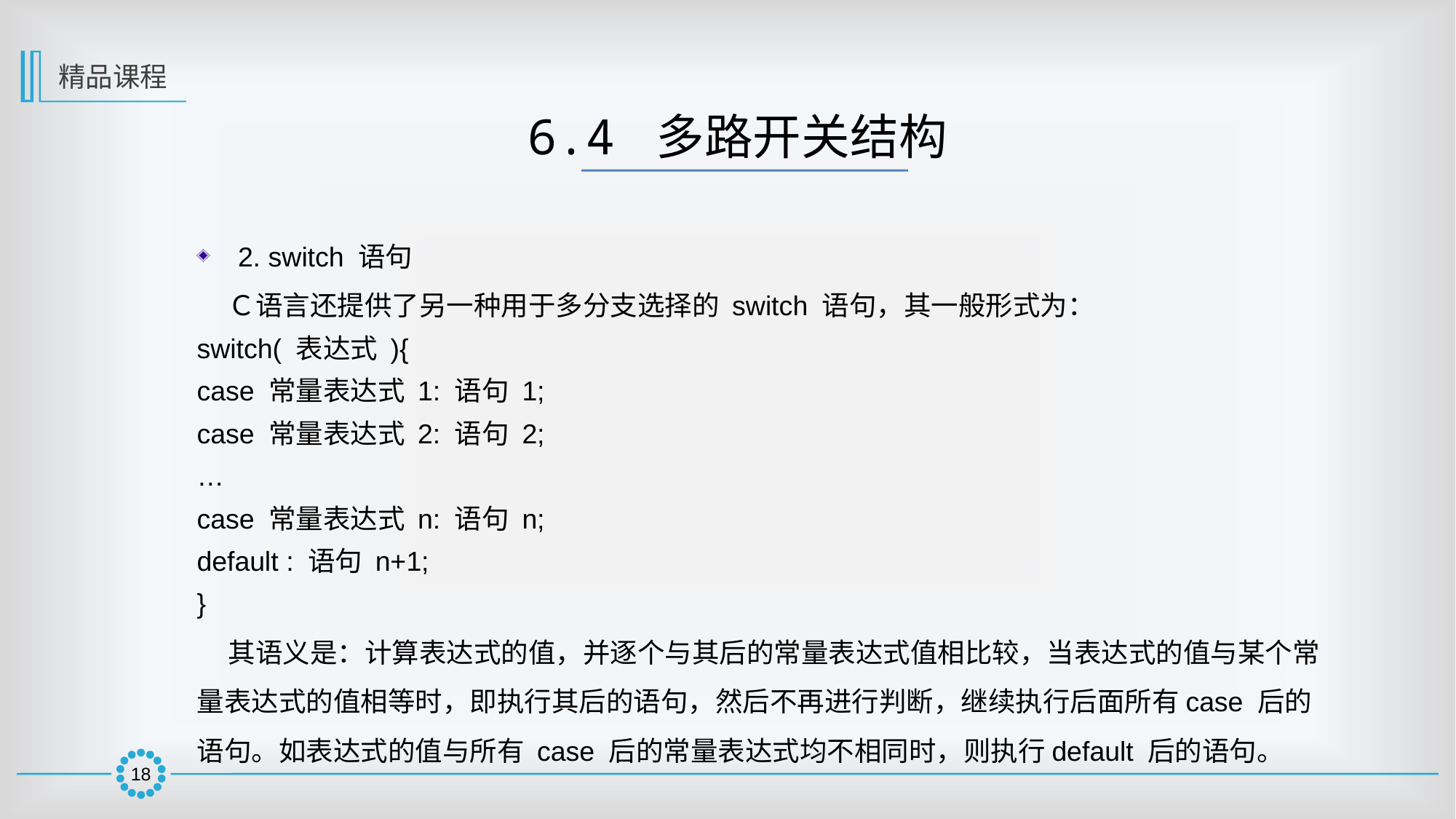

精品课程
6.4 多路开关结构

2. switch 语句
    Ｃ语言还提供了另一种用于多分支选择的 switch 语句，其一般形式为：
switch( 表达式 ){
case 常量表达式 1: 语句 1;
case 常量表达式 2: 语句 2;
…
case 常量表达式 n: 语句 n;
default : 语句 n+1;
}
    其语义是：计算表达式的值，并逐个与其后的常量表达式值相比较，当表达式的值与某个常量表达式的值相等时，即执行其后的语句，然后不再进行判断，继续执行后面所有case 后的语句。如表达式的值与所有 case 后的常量表达式均不相同时，则执行default 后的语句。

18